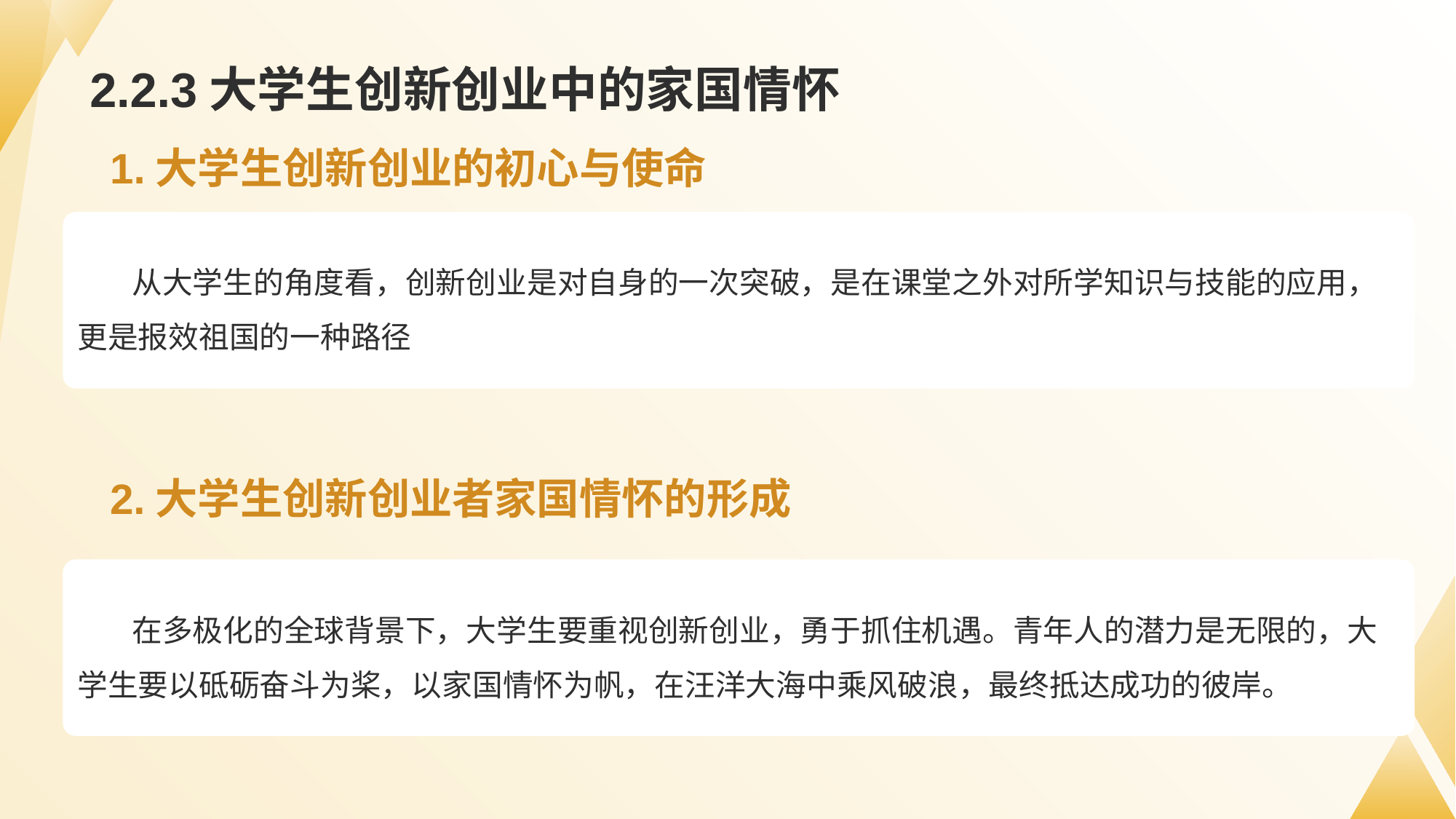

# 2.2.3大学生创新创业中的家国情怀
1.大学生创新创业的初心与使命
从大学生的角度看，创新创业是对自身的一次突破，是在课堂之外对所学知识与技能的应用，更是报效祖国的一种路径
2.大学生创新创业者家国情怀的形成
在多极化的全球背景下，大学生要重视创新创业，勇于抓住机遇。青年人的潜力是无限的，大学生要以砥砺奋斗为桨，以家国情怀为帆，在汪洋大海中乘风破浪，最终抵达成功的彼岸。